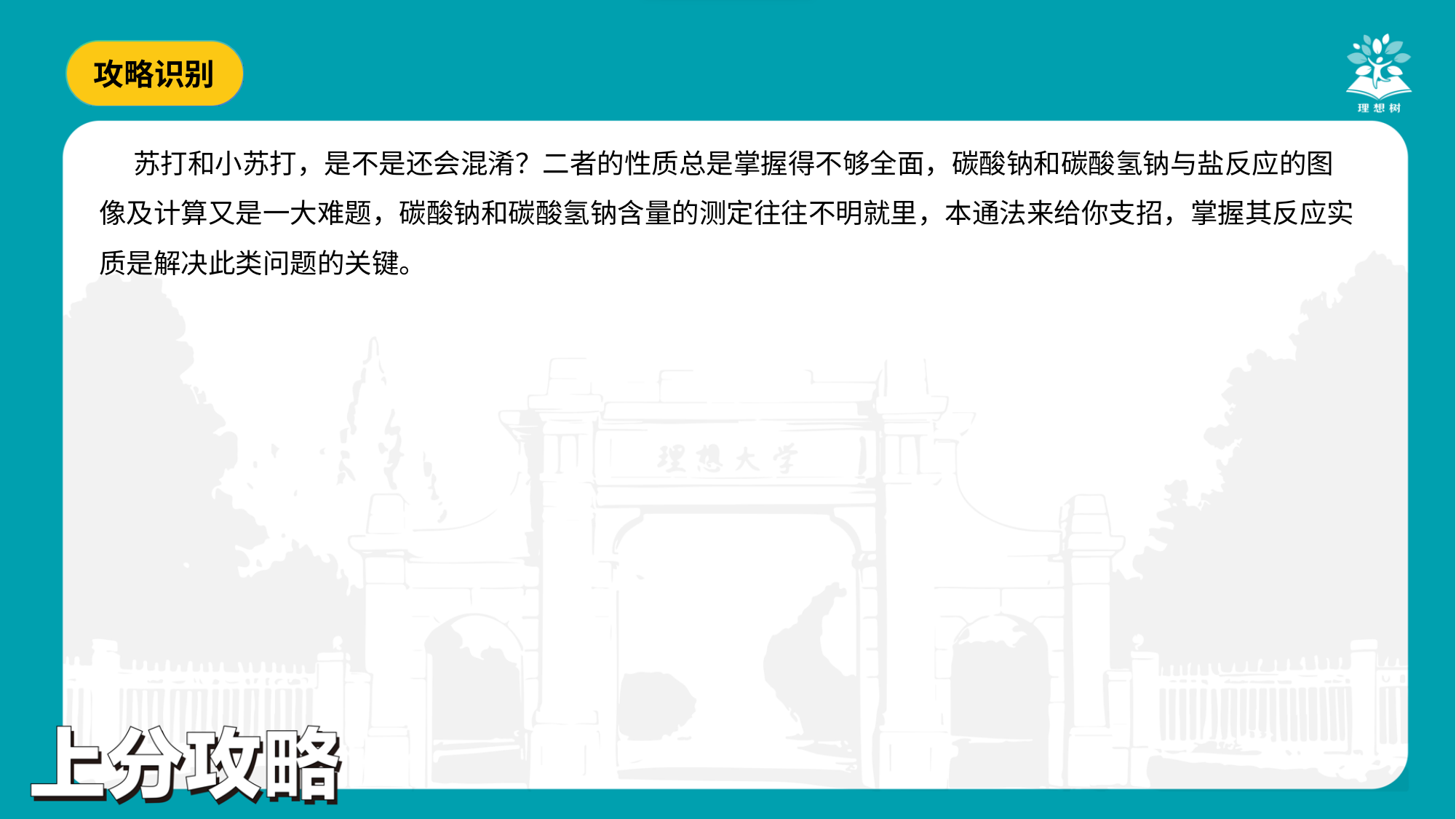

苏打和小苏打，是不是还会混淆？二者的性质总是掌握得不够全面，碳酸钠和碳酸氢钠与盐反应的图
像及计算又是一大难题，碳酸钠和碳酸氢钠含量的测定往往不明就里，本通法来给你支招，掌握其反应实
质是解决此类问题的关键。